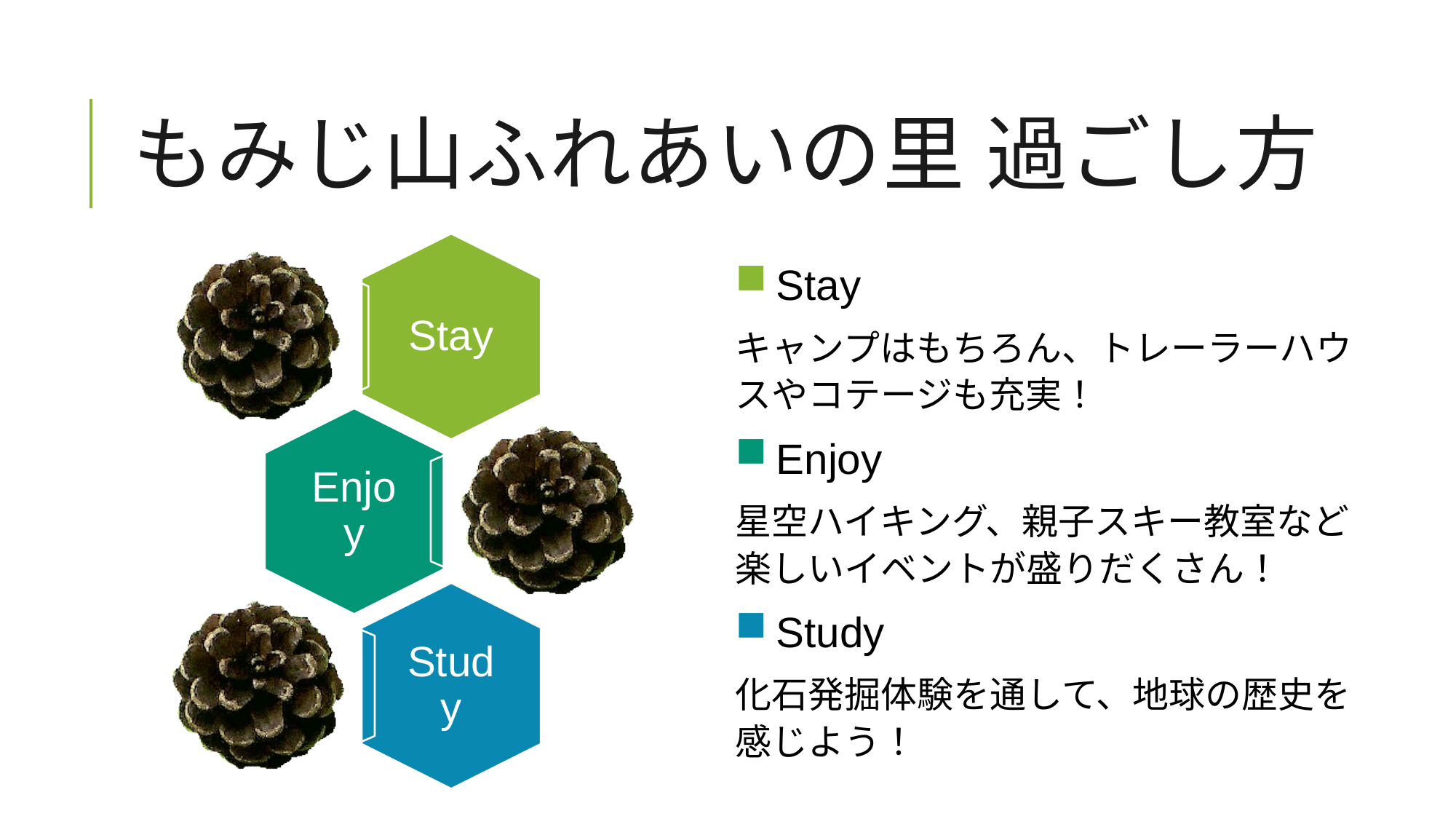

# もみじ山ふれあいの里 過ごし方
Stay

Enjoy

Study

Stay
キャンプはもちろん、トレーラーハウスやコテージも充実！
Enjoy
星空ハイキング、親子スキー教室など楽しいイベントが盛りだくさん！
Study
化石発掘体験を通して、地球の歴史を感じよう！